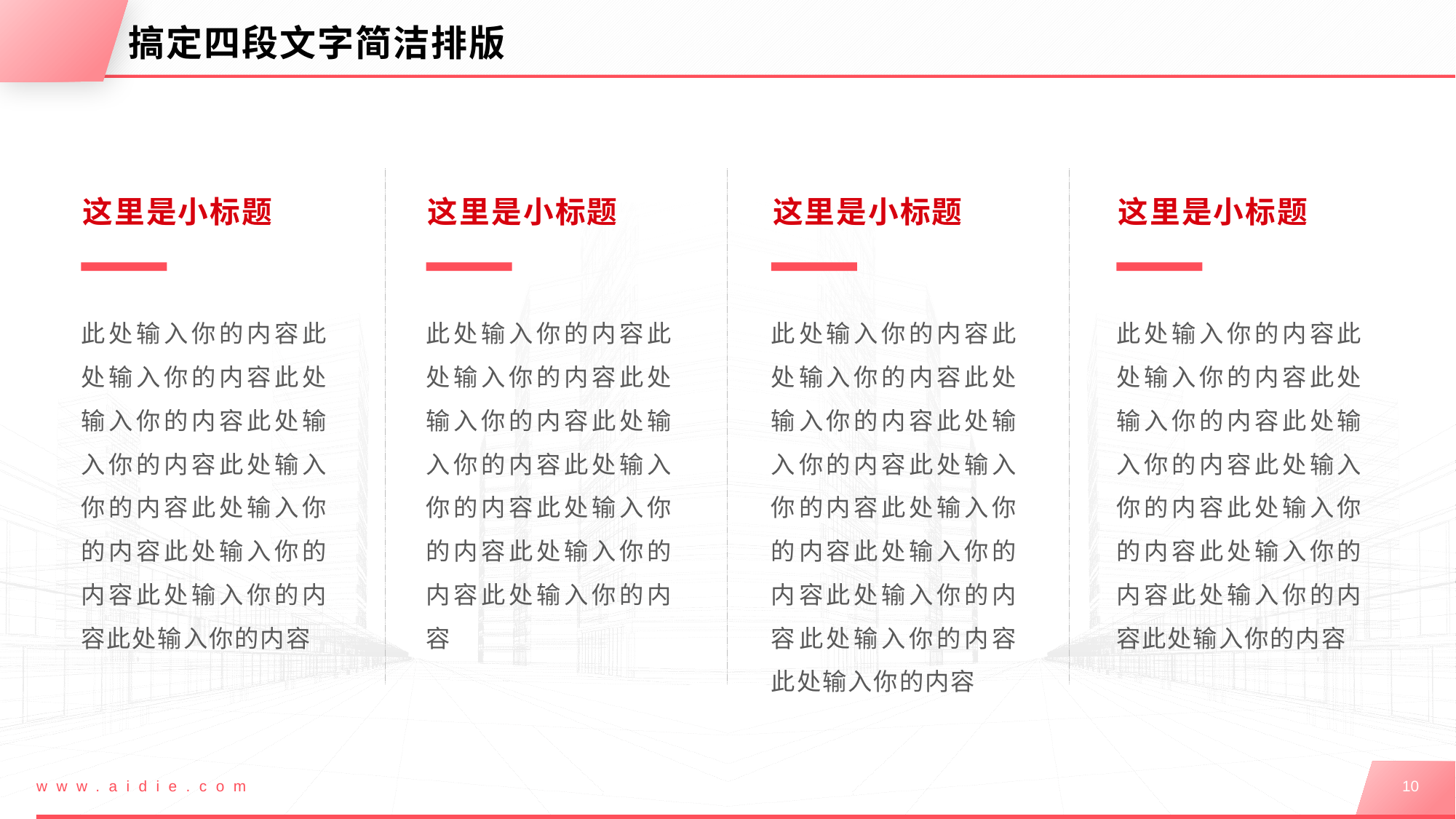

# 搞定四段文字简洁排版
这里是小标题

此处输入你的内容此处输入你的内容此处输入你的内容此处输入你的内容此处输入你的内容此处输入你的内容此处输入你的内容此处输入你的内容此处输入你的内容
这里是小标题

此处输入你的内容此处输入你的内容此处输入你的内容此处输入你的内容此处输入你的内容此处输入你的内容此处输入你的内容此处输入你的内容
这里是小标题

此处输入你的内容此处输入你的内容此处输入你的内容此处输入你的内容此处输入你的内容此处输入你的内容此处输入你的内容此处输入你的内容此处输入你的内容此处输入你的内容
这里是小标题

此处输入你的内容此处输入你的内容此处输入你的内容此处输入你的内容此处输入你的内容此处输入你的内容此处输入你的内容此处输入你的内容此处输入你的内容
www.aidie.com
10